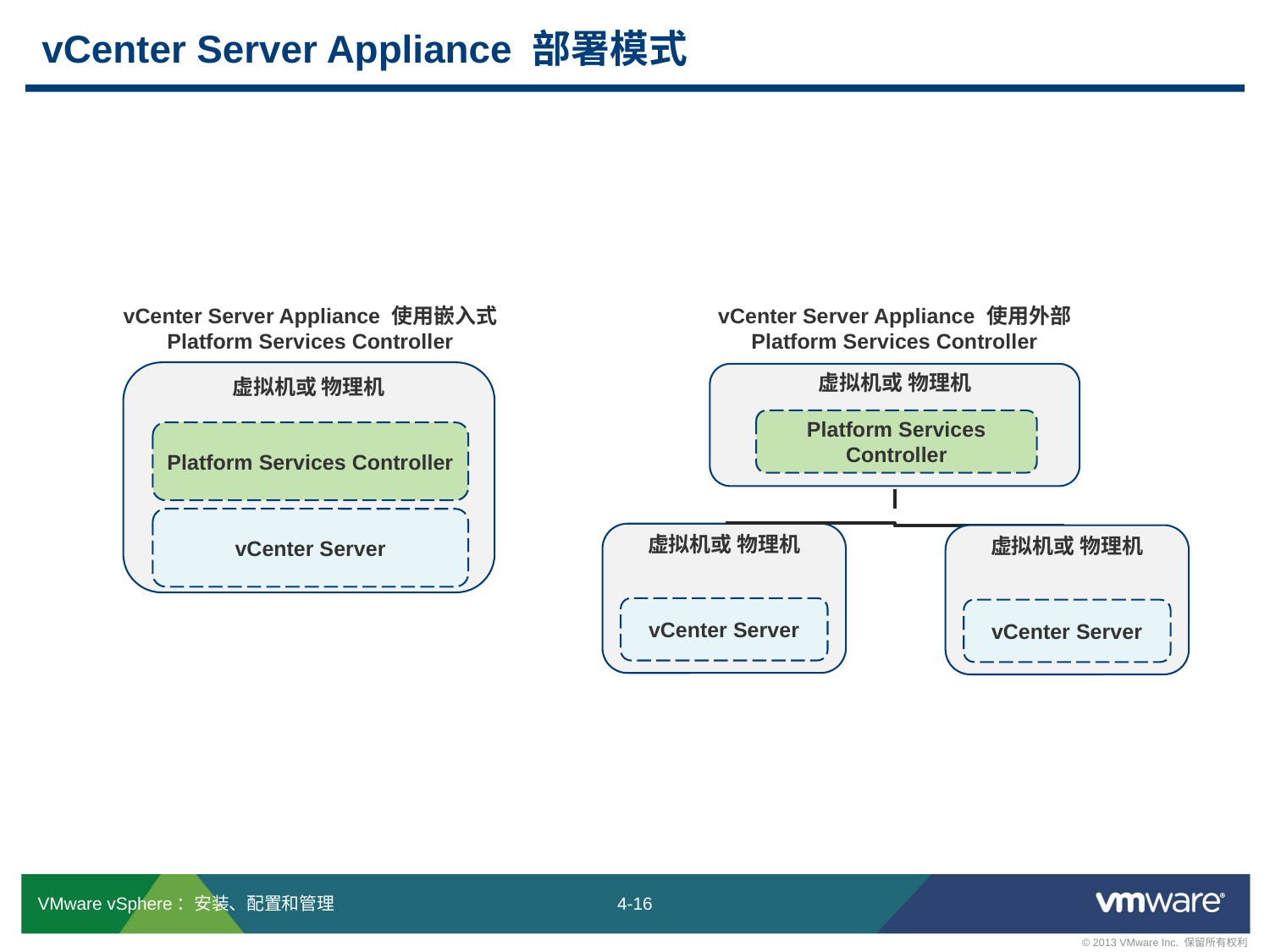

# vCenter Server Appliance 部署模式

vCenter Server Appliance 使用嵌入式 Platform Services Controller
vCenter Server Appliance 使用外部 Platform Services Controller
虚拟机或 物理机
Platform Services Controller
vCenter Server
虚拟机或 物理机

Platform Services Controller
虚拟机或 物理机
虚拟机或 物理机
vCenter Server
vCenter Server